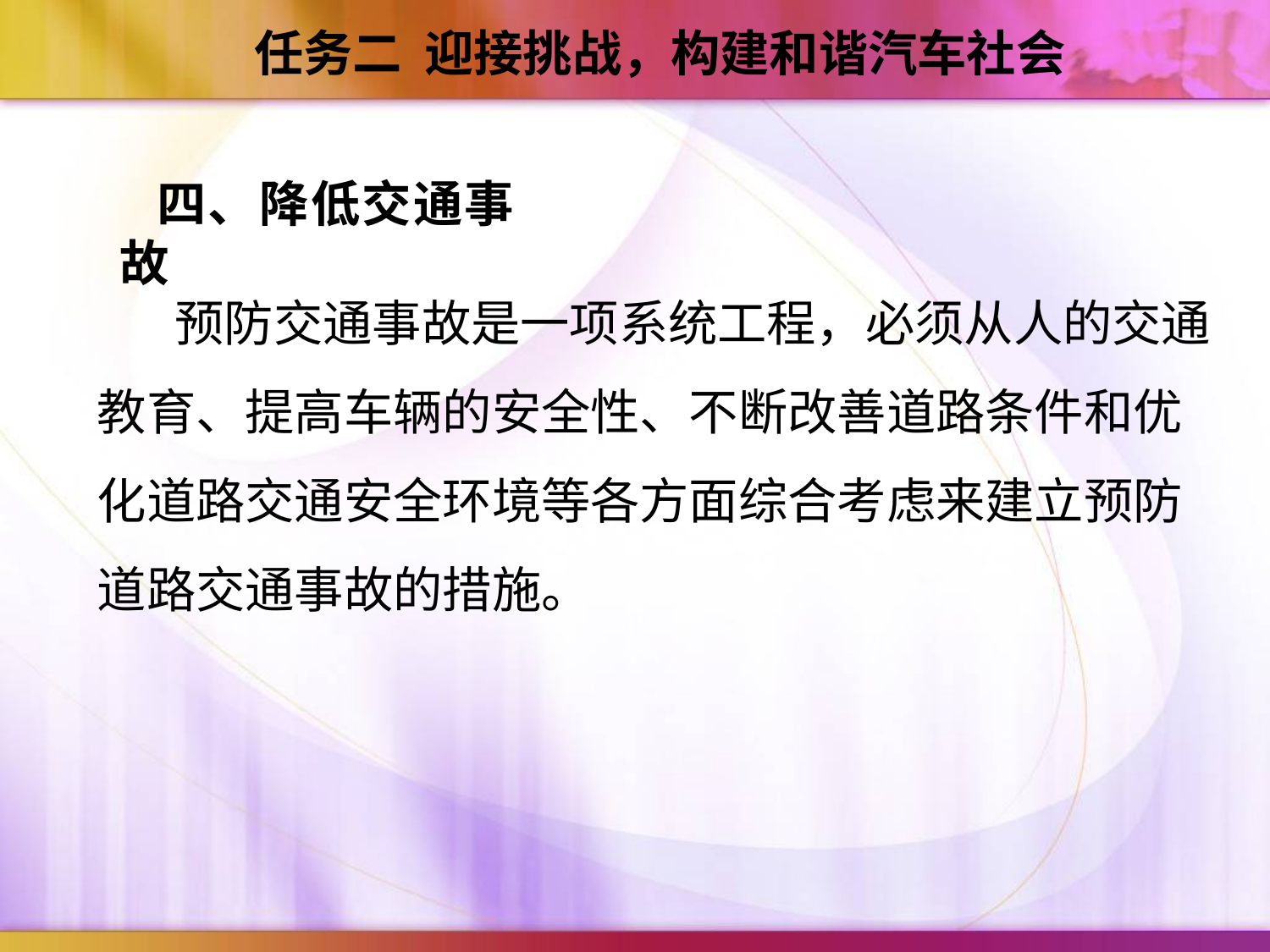

任务二  迎接挑战，构建和谐汽车社会
四、降低交通事故
      预防交通事故是一项系统工程，必须从人的交通教育、提高车辆的安全性、不断改善道路条件和优化道路交通安全环境等各方面综合考虑来建立预防道路交通事故的措施。